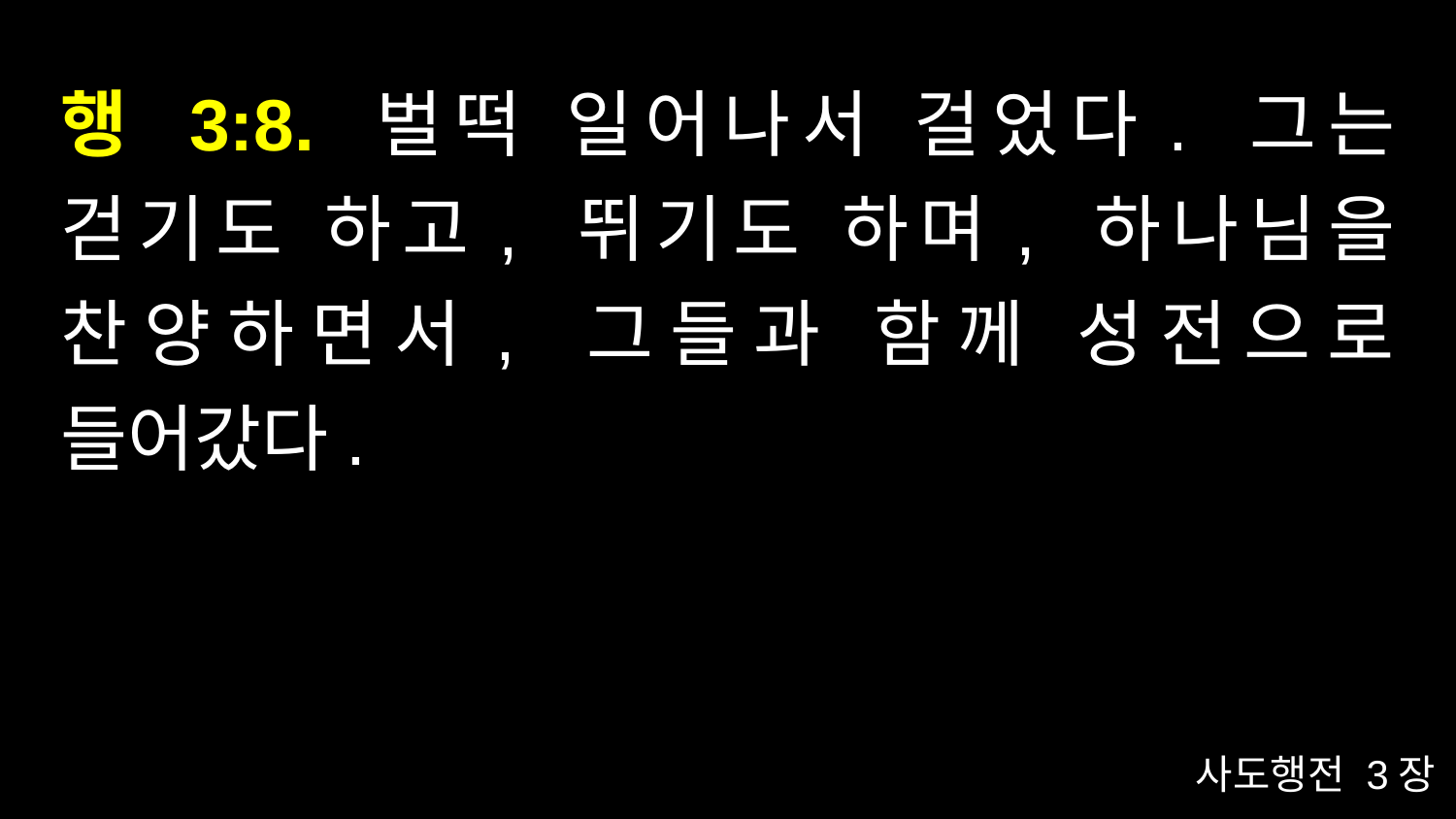

# 행 3:8. 벌떡 일어나서 걸었다. 그는 걷기도 하고, 뛰기도 하며, 하나님을 찬양하면서, 그들과 함께 성전으로 들어갔다.
사도행전 3장